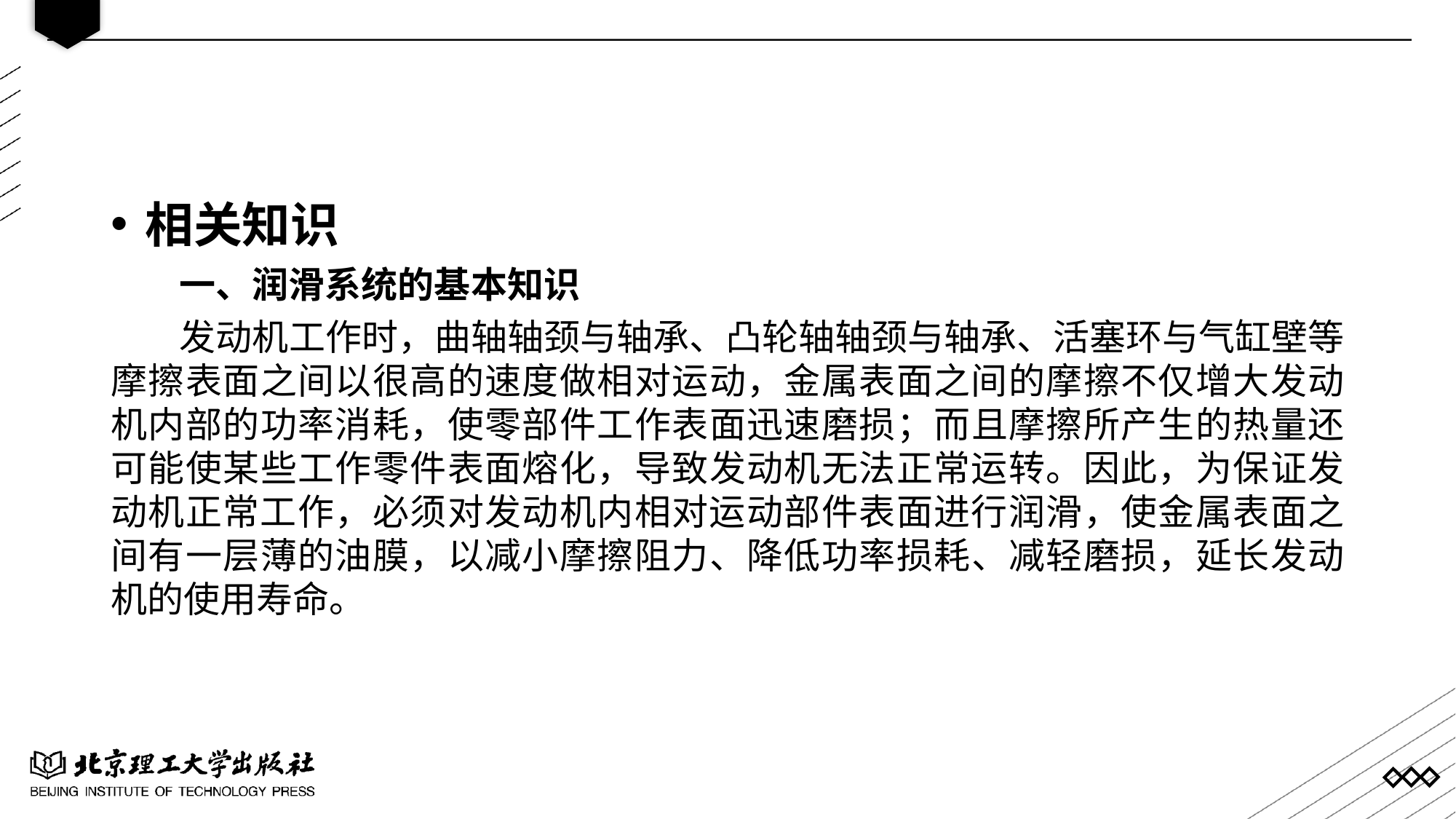

相关知识
一、润滑系统的基本知识
发动机工作时，曲轴轴颈与轴承、凸轮轴轴颈与轴承、活塞环与气缸壁等摩擦表面之间以很高的速度做相对运动，金属表面之间的摩擦不仅增大发动机内部的功率消耗，使零部件工作表面迅速磨损；而且摩擦所产生的热量还可能使某些工作零件表面熔化，导致发动机无法正常运转。因此，为保证发动机正常工作，必须对发动机内相对运动部件表面进行润滑，使金属表面之间有一层薄的油膜，以减小摩擦阻力、降低功率损耗、减轻磨损，延长发动机的使用寿命。